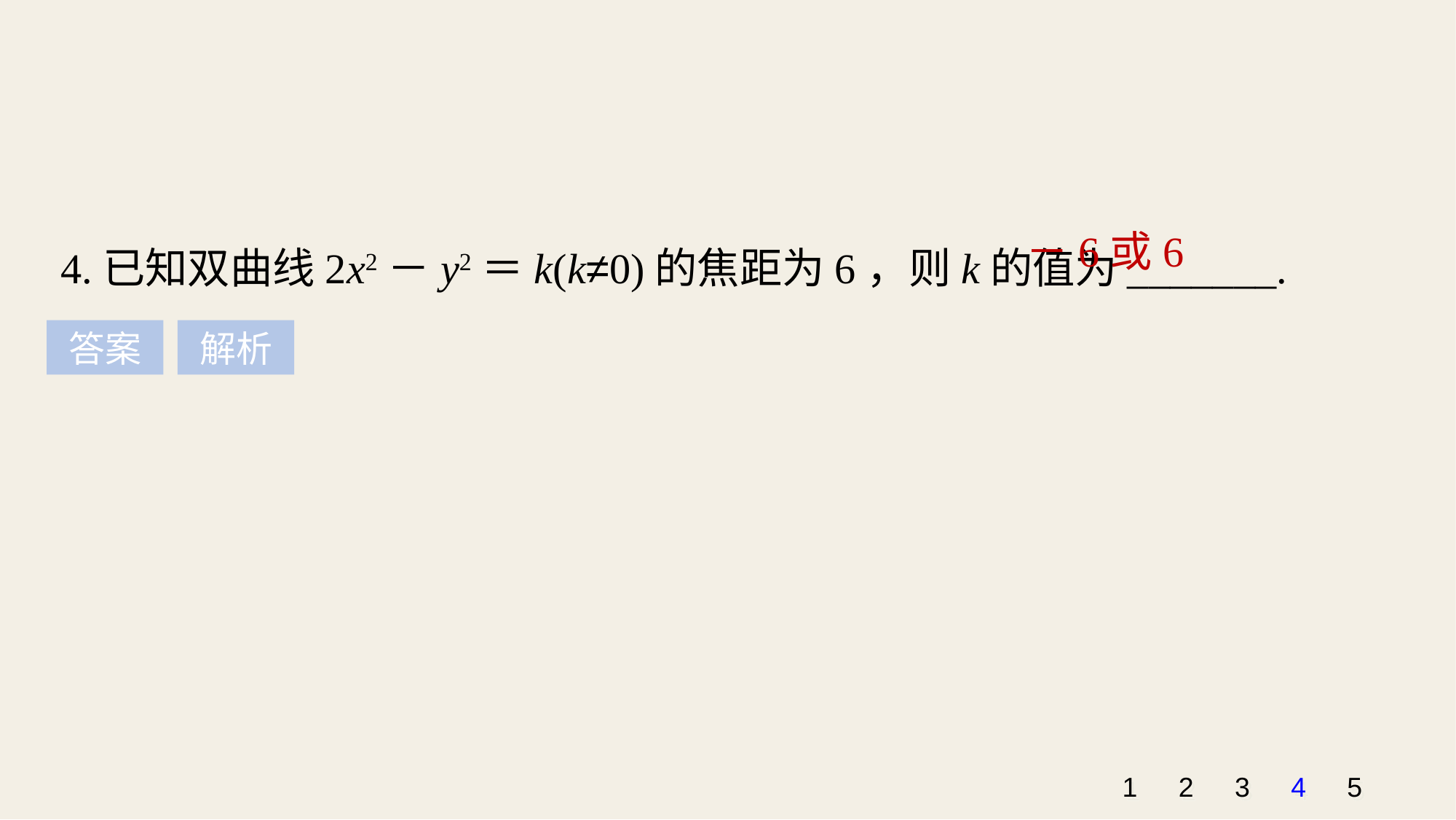

4.已知双曲线2x2－y2＝k(k≠0)的焦距为6，则k的值为_______.
－6或6
答案
解析
1
2
3
4
5